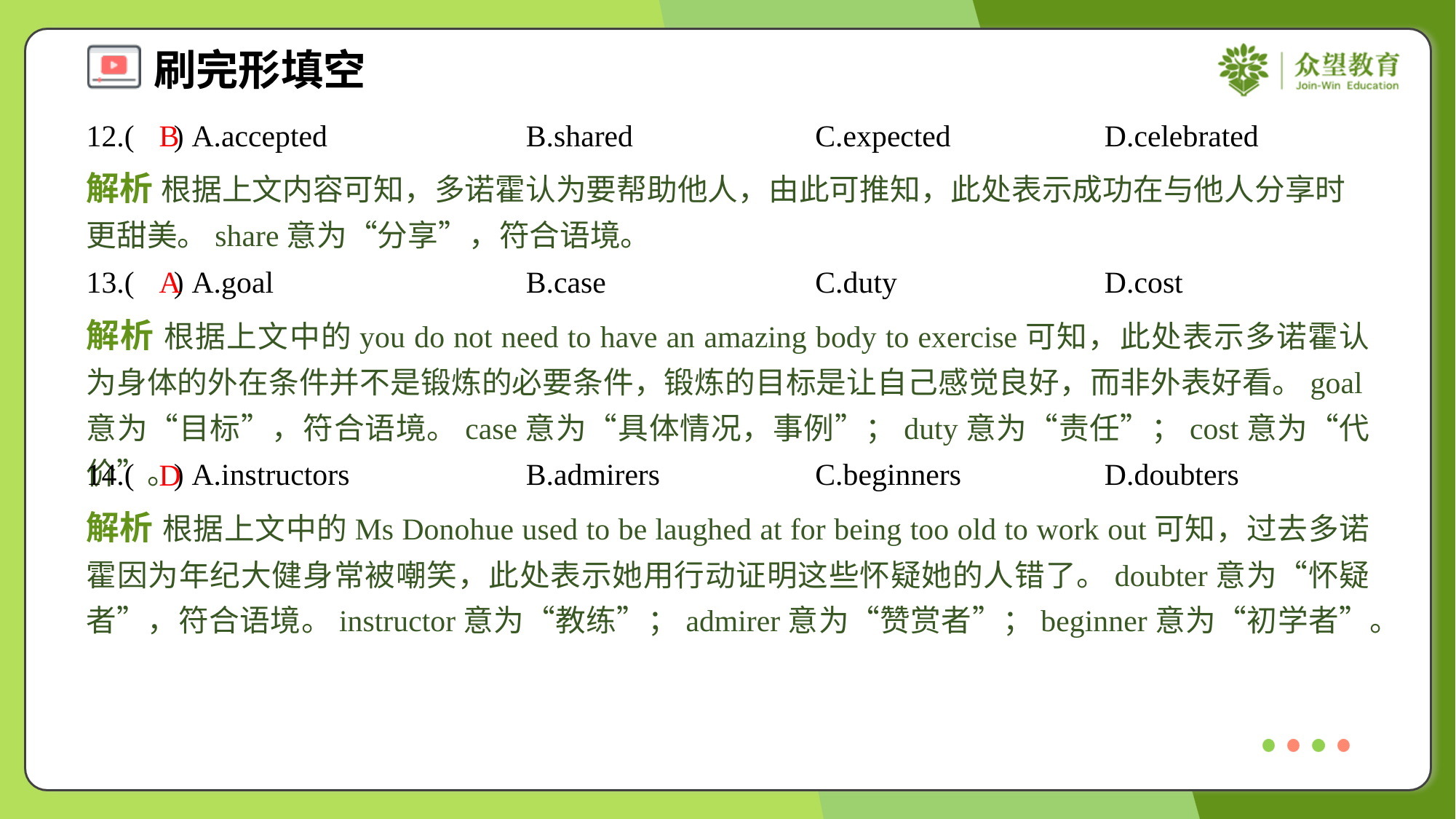

12.(     ) A.accepted	B.shared	C.expected	D.celebrated
B
解析 根据上文内容可知，多诺霍认为要帮助他人，由此可推知，此处表示成功在与他人分享时更甜美。share意为“分享”，符合语境。
13.(     ) A.goal	B.case	C.duty	D.cost
A
解析 根据上文中的you do not need to have an amazing body to exercise可知，此处表示多诺霍认为身体的外在条件并不是锻炼的必要条件，锻炼的目标是让自己感觉良好，而非外表好看。goal意为“目标”，符合语境。case意为“具体情况，事例”；duty意为“责任”；cost意为“代价”。
14.(     ) A.instructors	B.admirers	C.beginners	D.doubters
D
解析 根据上文中的Ms Donohue used to be laughed at for being too old to work out可知，过去多诺霍因为年纪大健身常被嘲笑，此处表示她用行动证明这些怀疑她的人错了。doubter意为“怀疑者”，符合语境。instructor意为“教练”；admirer意为“赞赏者”；beginner意为“初学者”。